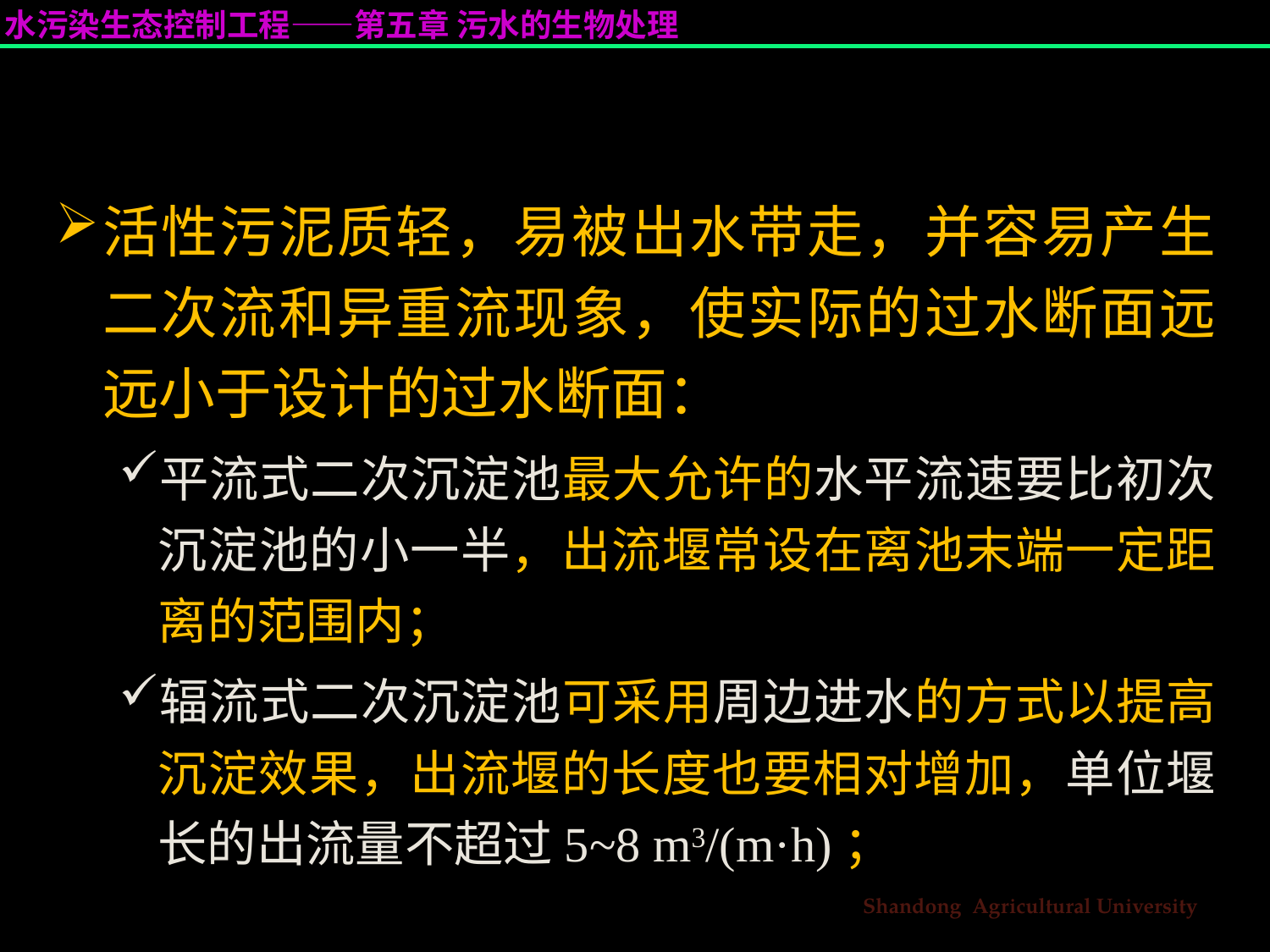

活性污泥质轻，易被出水带走，并容易产生二次流和异重流现象，使实际的过水断面远远小于设计的过水断面：
平流式二次沉淀池最大允许的水平流速要比初次沉淀池的小一半，出流堰常设在离池末端一定距离的范围内；
辐流式二次沉淀池可采用周边进水的方式以提高沉淀效果，出流堰的长度也要相对增加，单位堰长的出流量不超过5~8 m3/(m·h)；